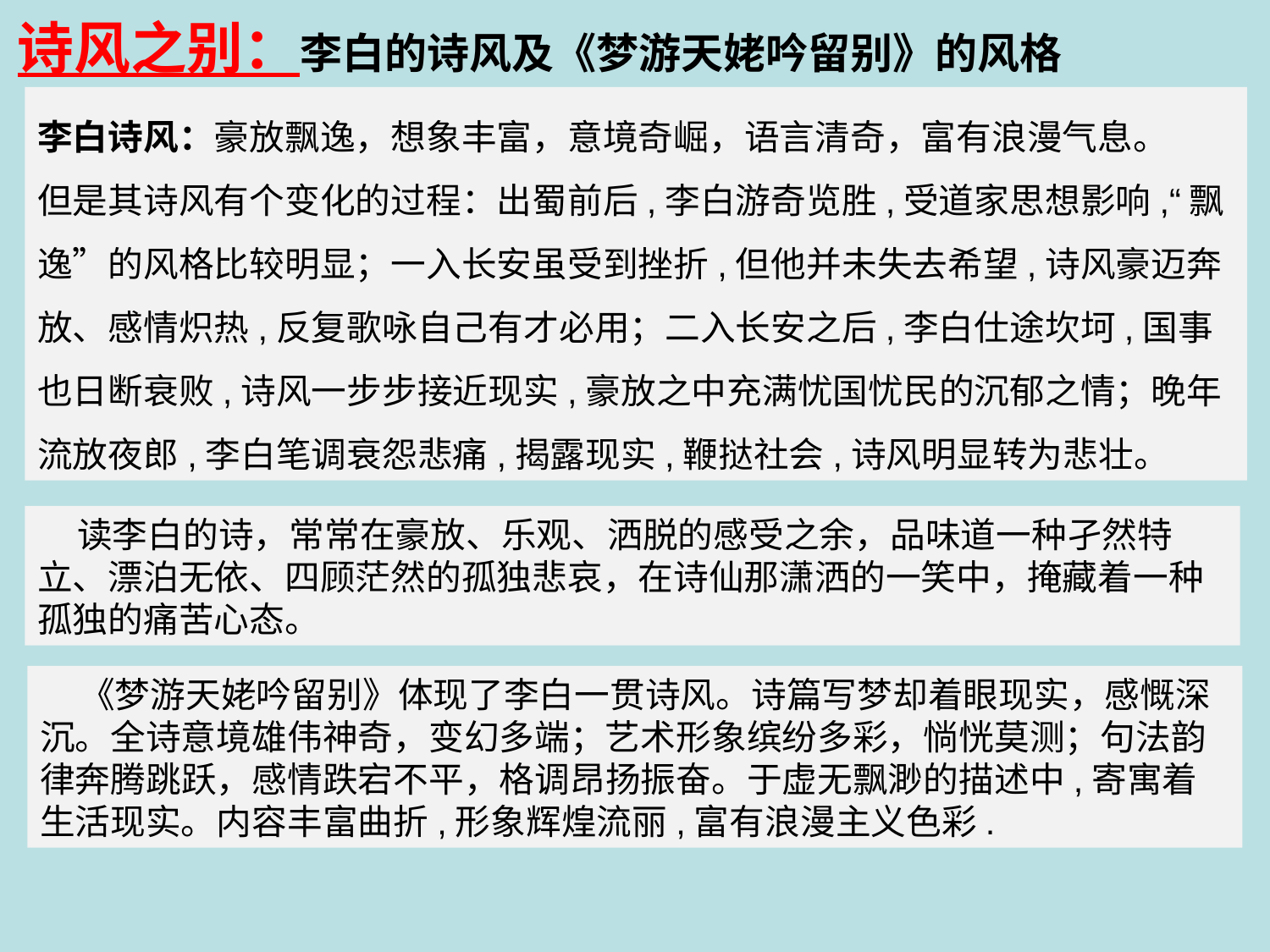

诗风之别：李白的诗风及《梦游天姥吟留别》的风格
李白诗风：豪放飘逸，想象丰富，意境奇崛，语言清奇，富有浪漫气息。
但是其诗风有个变化的过程：出蜀前后,李白游奇览胜,受道家思想影响,“飘逸”的风格比较明显；一入长安虽受到挫折,但他并未失去希望,诗风豪迈奔放、感情炽热,反复歌咏自己有才必用；二入长安之后,李白仕途坎坷,国事也日断衰败,诗风一步步接近现实,豪放之中充满忧国忧民的沉郁之情；晚年流放夜郎,李白笔调衰怨悲痛,揭露现实,鞭挞社会,诗风明显转为悲壮。
    读李白的诗，常常在豪放、乐观、洒脱的感受之余，品味道一种孑然特立、漂泊无依、四顾茫然的孤独悲哀，在诗仙那潇洒的一笑中，掩藏着一种孤独的痛苦心态。
    《梦游天姥吟留别》体现了李白一贯诗风。诗篇写梦却着眼现实，感慨深沉。全诗意境雄伟神奇，变幻多端；艺术形象缤纷多彩，惝恍莫测；句法韵律奔腾跳跃，感情跌宕不平，格调昂扬振奋。于虚无飘渺的描述中,寄寓着生活现实。内容丰富曲折,形象辉煌流丽,富有浪漫主义色彩.